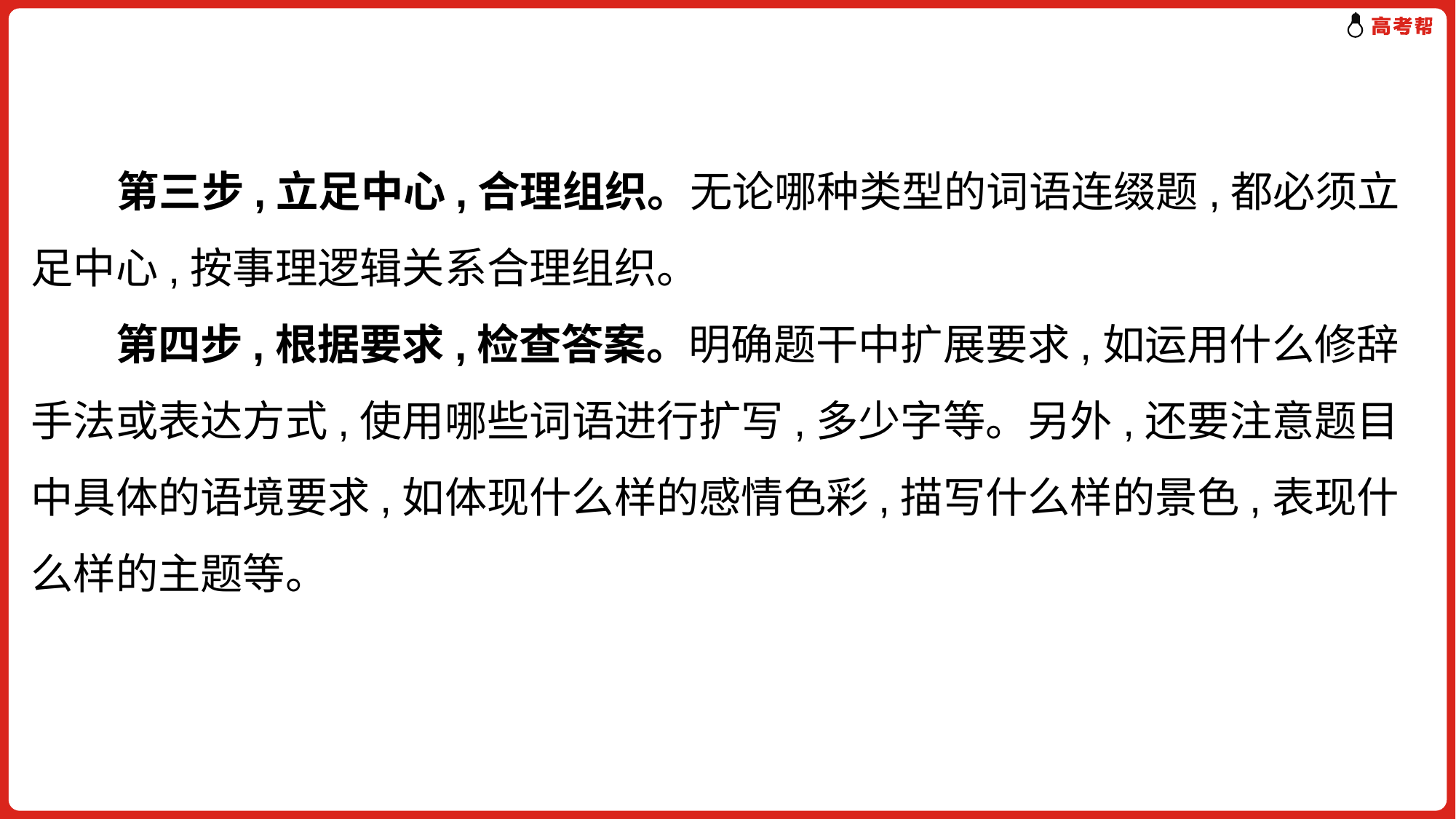

第三步,立足中心,合理组织。无论哪种类型的词语连缀题,都必须立足中心,按事理逻辑关系合理组织。
　　第四步,根据要求,检查答案。明确题干中扩展要求,如运用什么修辞手法或表达方式,使用哪些词语进行扩写,多少字等。另外,还要注意题目中具体的语境要求,如体现什么样的感情色彩,描写什么样的景色,表现什么样的主题等。